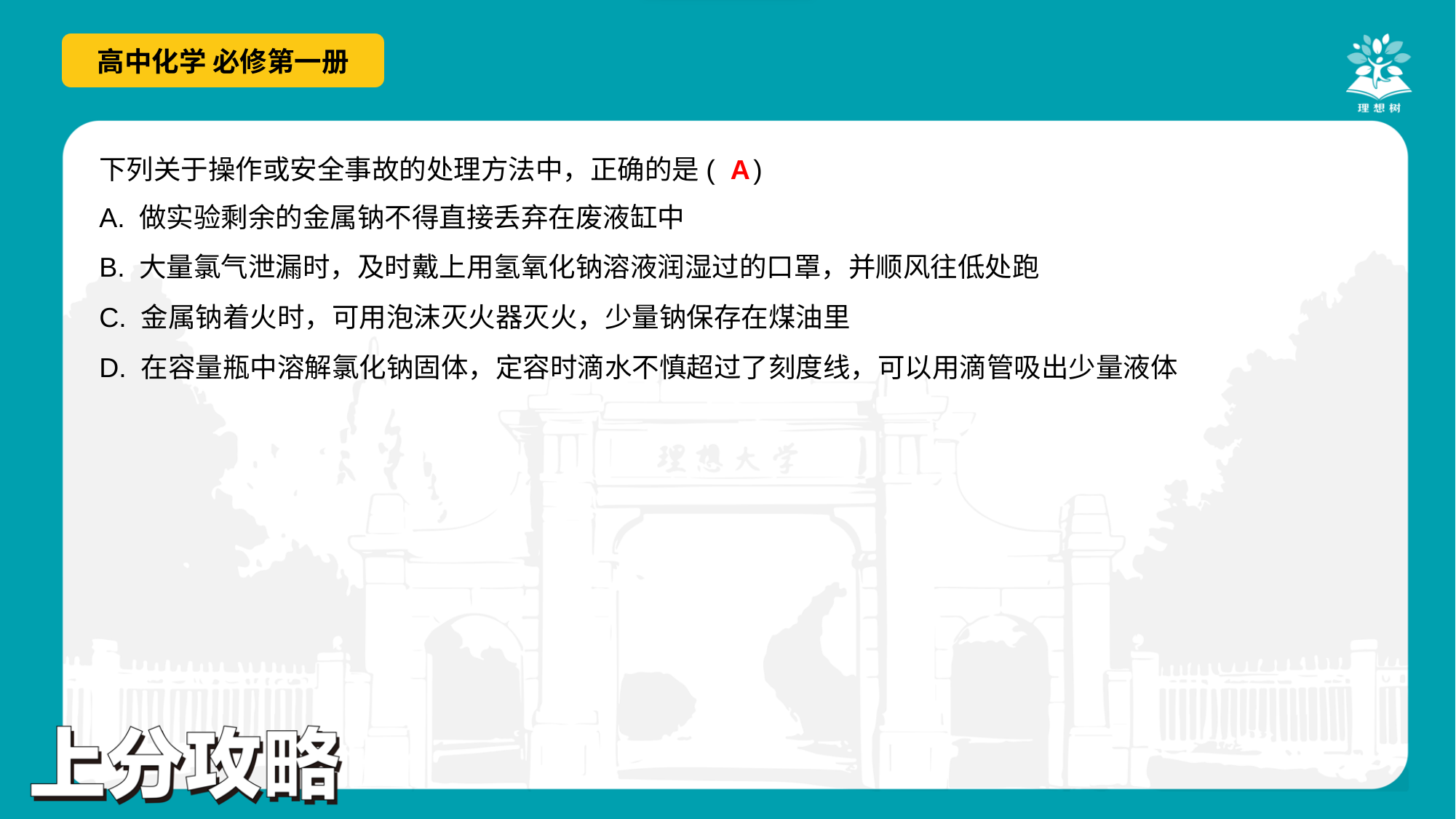

A
下列关于操作或安全事故的处理方法中，正确的是(     )
A. 做实验剩余的金属钠不得直接丢弃在废液缸中
B. 大量氯气泄漏时，及时戴上用氢氧化钠溶液润湿过的口罩，并顺风往低处跑
C. 金属钠着火时，可用泡沫灭火器灭火，少量钠保存在煤油里
D. 在容量瓶中溶解氯化钠固体，定容时滴水不慎超过了刻度线，可以用滴管吸出少量液体